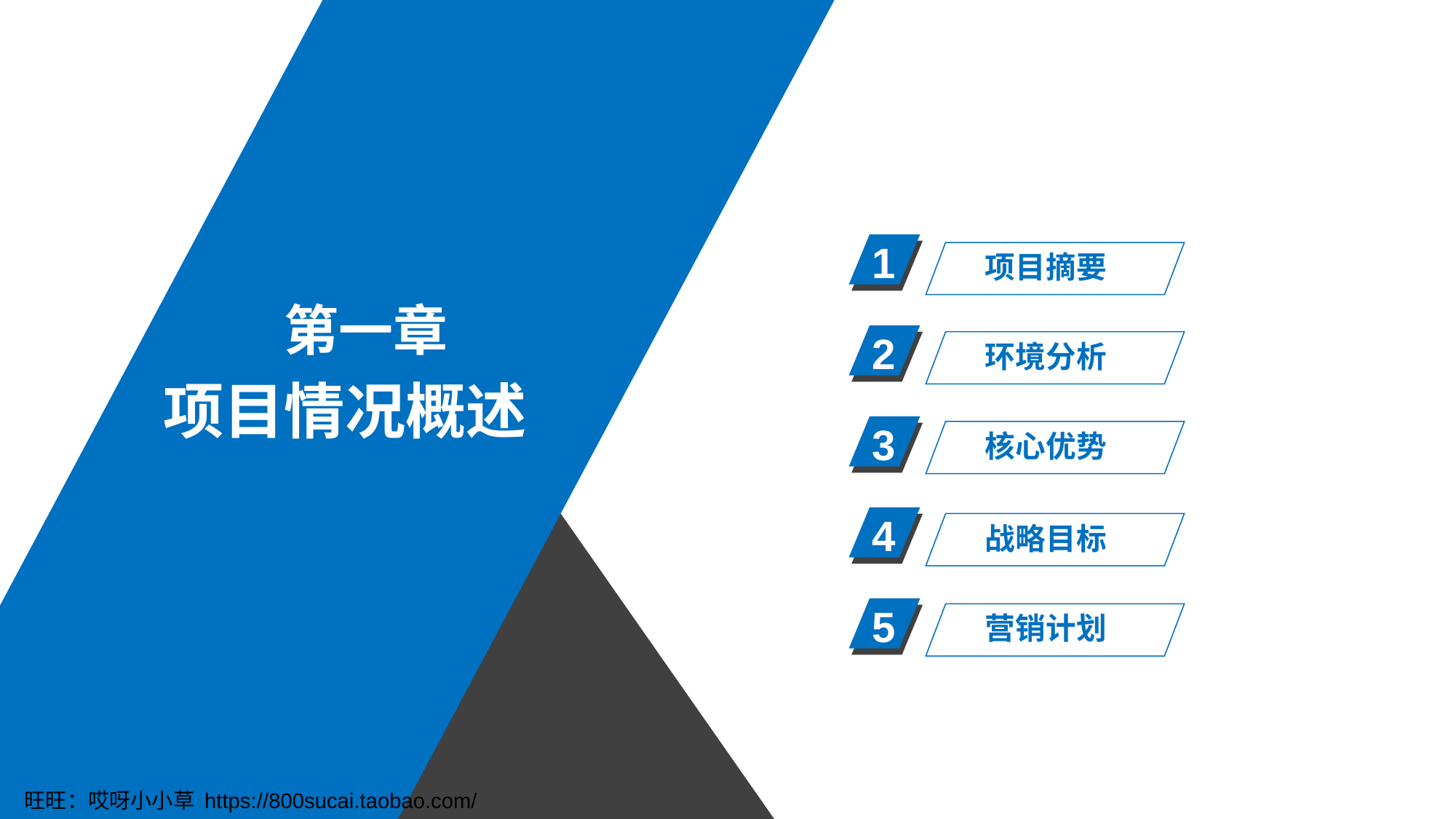

1

项目摘要
第一章
2

环境分析
项目情况概述
3

核心优势
4

战略目标
5

营销计划
旺旺：哎呀小小草 https://800sucai.taobao.com/